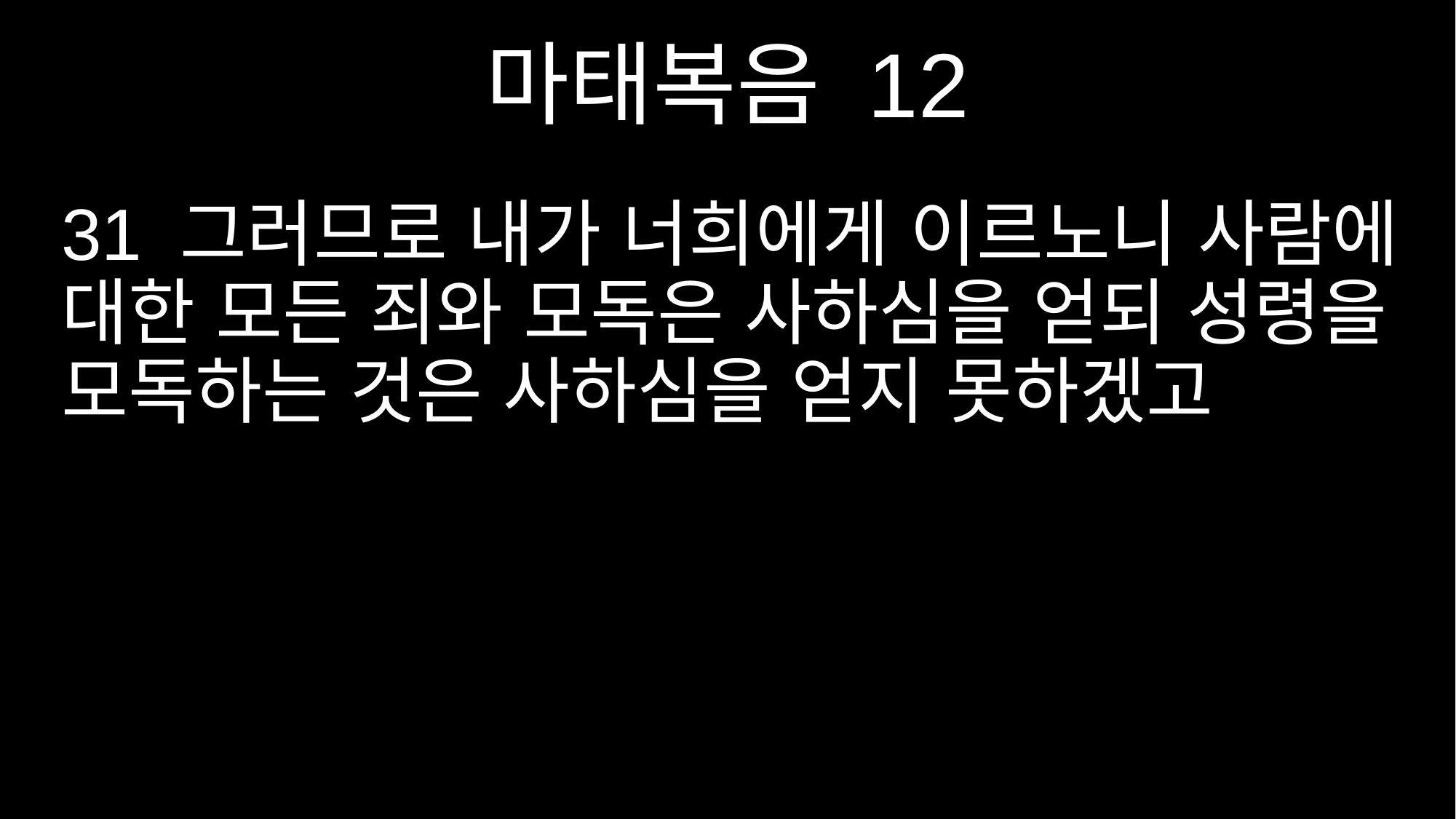

마태복음 12
31 그러므로 내가 너희에게 이르노니 사람에 대한 모든 죄와 모독은 사하심을 얻되 성령을 모독하는 것은 사하심을 얻지 못하겠고